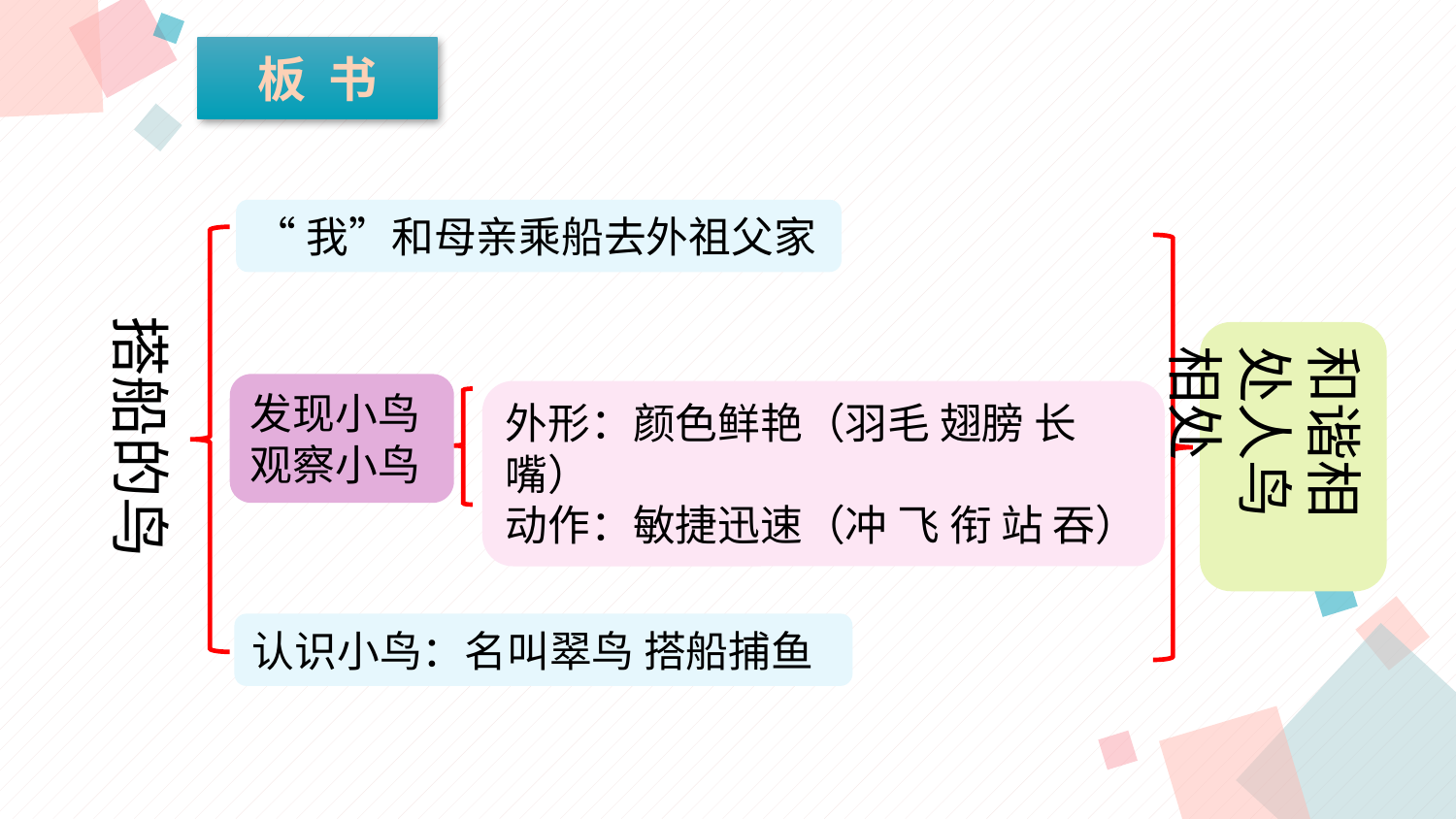

板  书
“我”和母亲乘船去外祖父家

搭船的鸟
和谐相处人鸟相处
发现小鸟
观察小鸟
外形：颜色鲜艳（羽毛 翅膀 长嘴）
动作：敏捷迅速（冲 飞 衔 站 吞）

认识小鸟：名叫翠鸟 搭船捕鱼